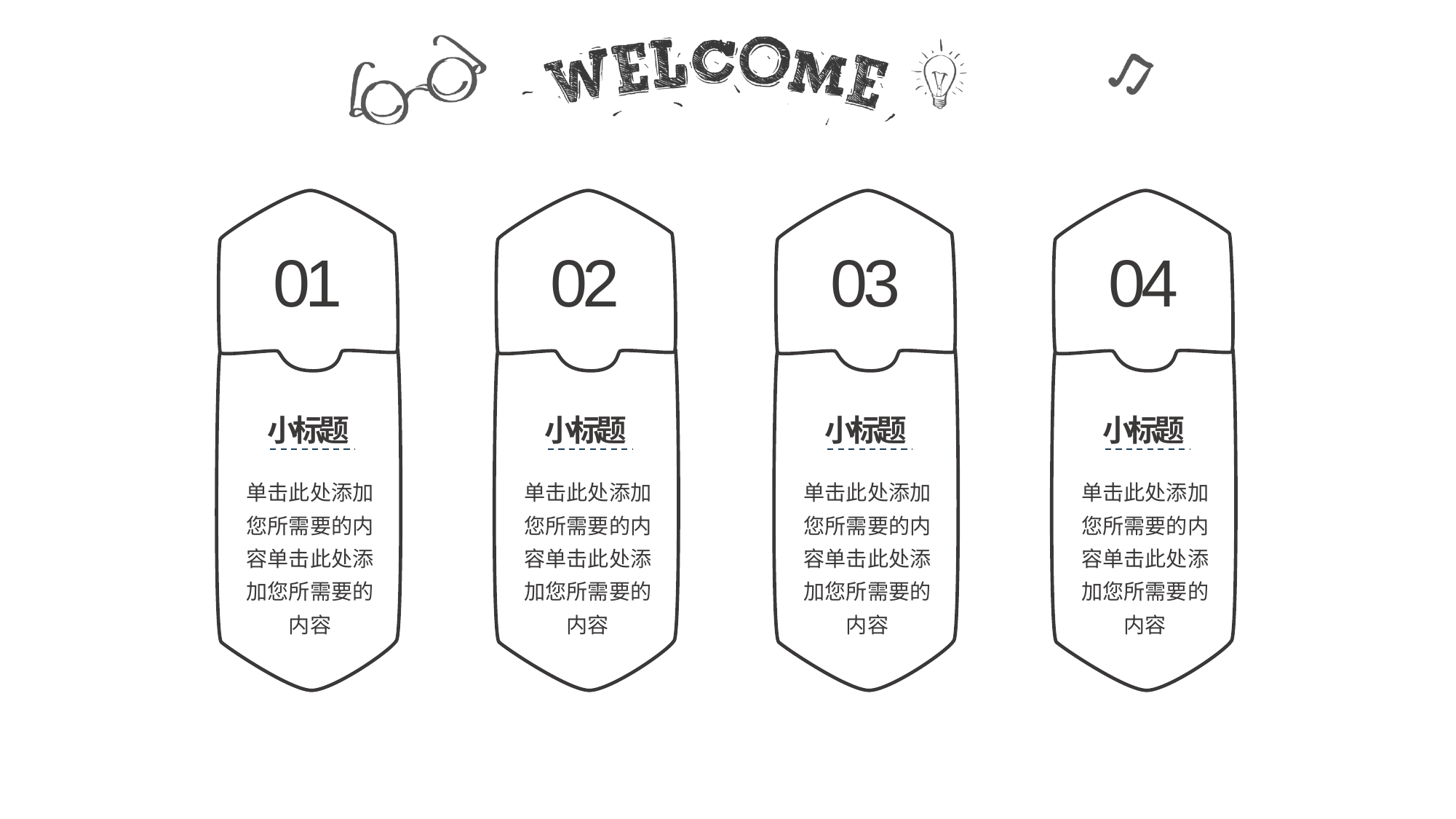

01
02
03
04

小标题
小标题
小标题
小标题
单击此处添加您所需要的内容单击此处添加您所需要的内容
单击此处添加您所需要的内容单击此处添加您所需要的内容
单击此处添加您所需要的内容单击此处添加您所需要的内容
单击此处添加您所需要的内容单击此处添加您所需要的内容